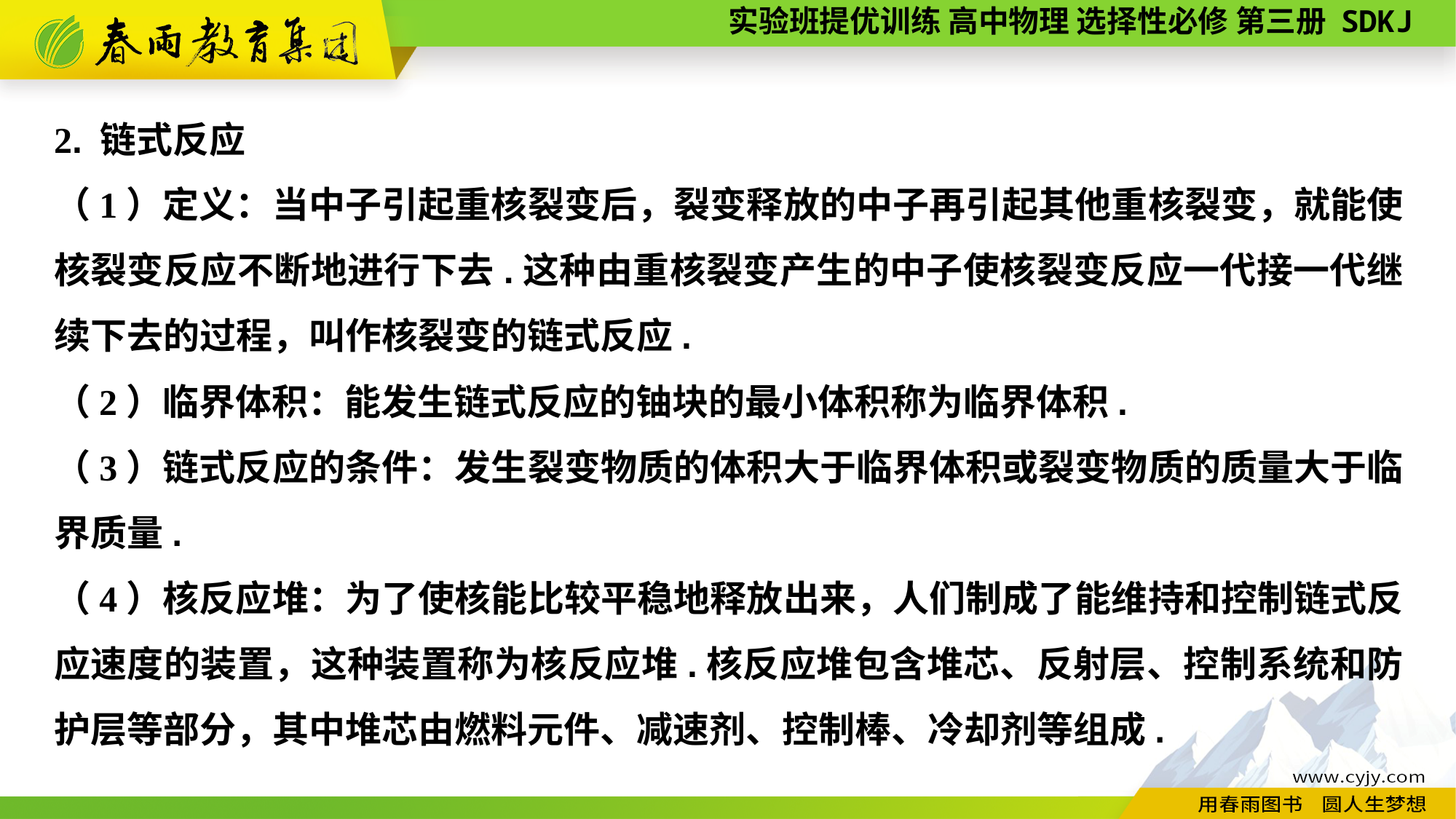

2. 链式反应
（1）定义：当中子引起重核裂变后，裂变释放的中子再引起其他重核裂变，就能使核裂变反应不断地进行下去.这种由重核裂变产生的中子使核裂变反应一代接一代继续下去的过程，叫作核裂变的链式反应.
（2）临界体积：能发生链式反应的铀块的最小体积称为临界体积.
（3）链式反应的条件：发生裂变物质的体积大于临界体积或裂变物质的质量大于临界质量.
（4）核反应堆：为了使核能比较平稳地释放出来，人们制成了能维持和控制链式反应速度的装置，这种装置称为核反应堆.核反应堆包含堆芯、反射层、控制系统和防护层等部分，其中堆芯由燃料元件、减速剂、控制棒、冷却剂等组成.